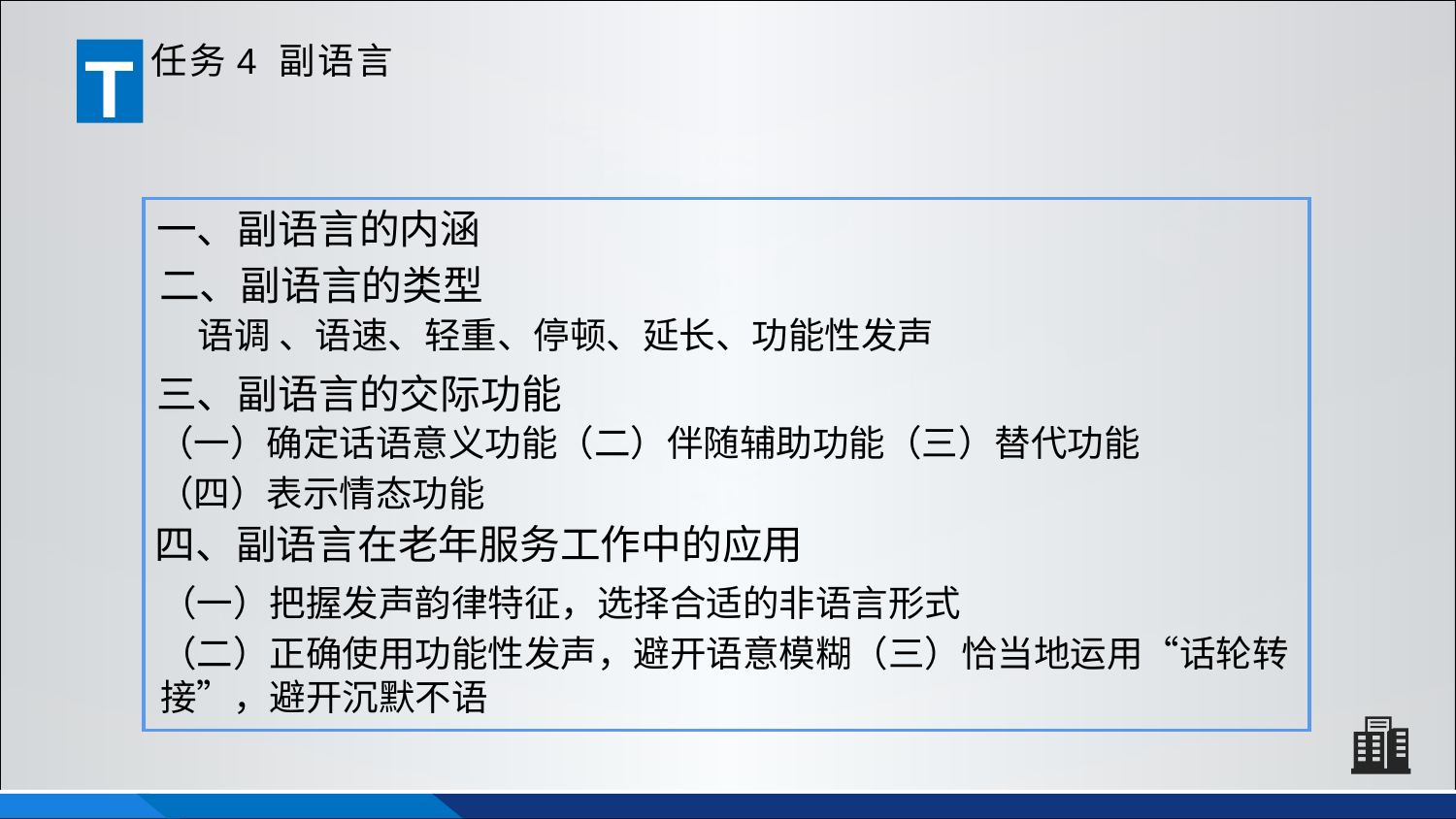

T
任务4 副语言

一、副语言的内涵

二、副语言的类型
    语调 、语速、轻重、停顿、延长、功能性发声
三、副语言的交际功能
（一）确定话语意义功能（二）伴随辅助功能（三）替代功能
（四）表示情态功能
四、副语言在老年服务工作中的应用
（一）把握发声韵律特征，选择合适的非语言形式
（二）正确使用功能性发声，避开语意模糊（三）恰当地运用“话轮转接”，避开沉默不语